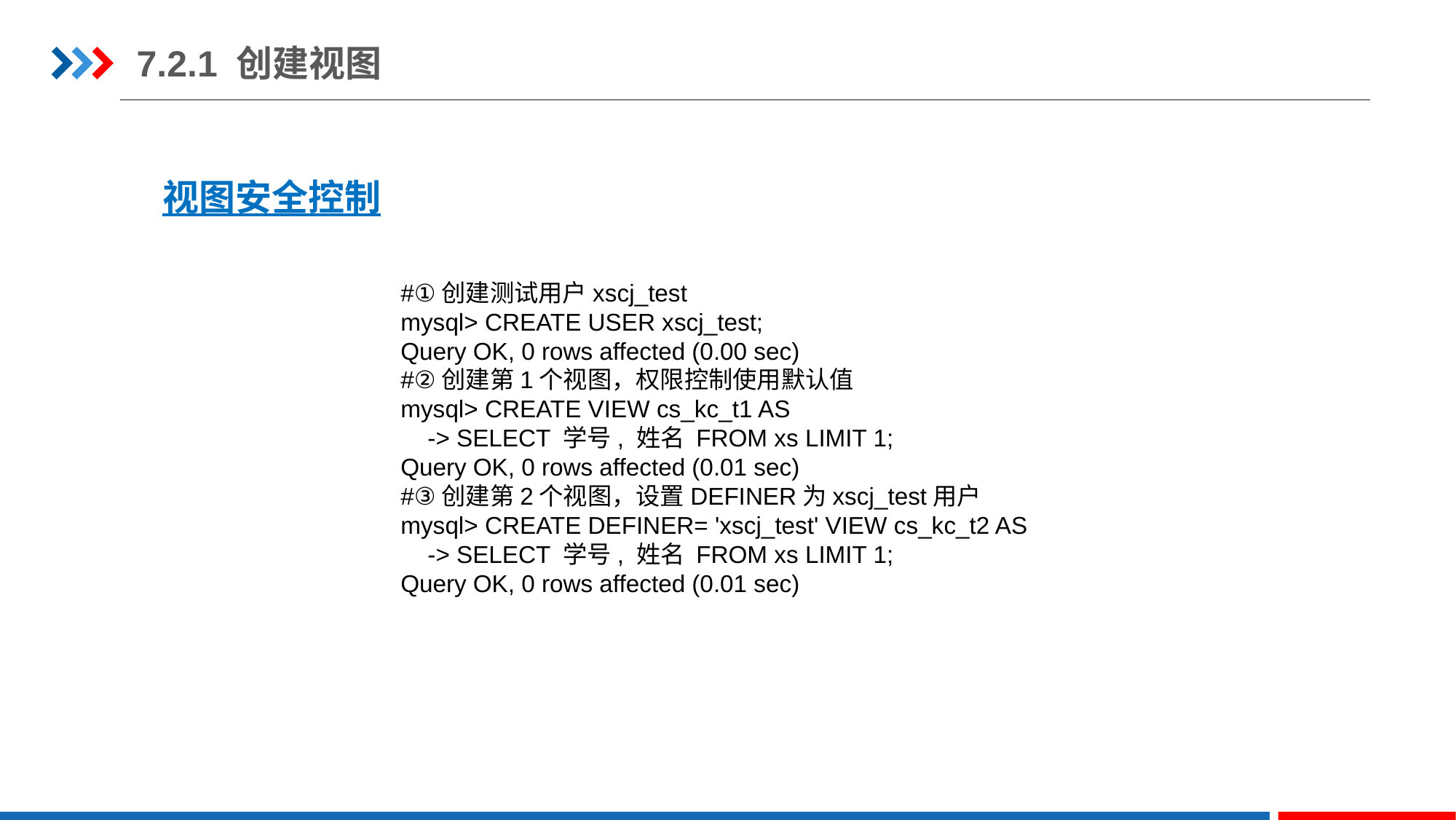

7.2.1 创建视图
视图安全控制
#①创建测试用户xscj_test
mysql> CREATE USER xscj_test;
Query OK, 0 rows affected (0.00 sec)
#②创建第1个视图，权限控制使用默认值
mysql> CREATE VIEW cs_kc_t1 AS
    -> SELECT 学号, 姓名 FROM xs LIMIT 1;
Query OK, 0 rows affected (0.01 sec)
#③创建第2个视图，设置DEFINER为xscj_test用户
mysql> CREATE DEFINER= 'xscj_test' VIEW cs_kc_t2 AS
    -> SELECT 学号, 姓名 FROM xs LIMIT 1;
Query OK, 0 rows affected (0.01 sec)